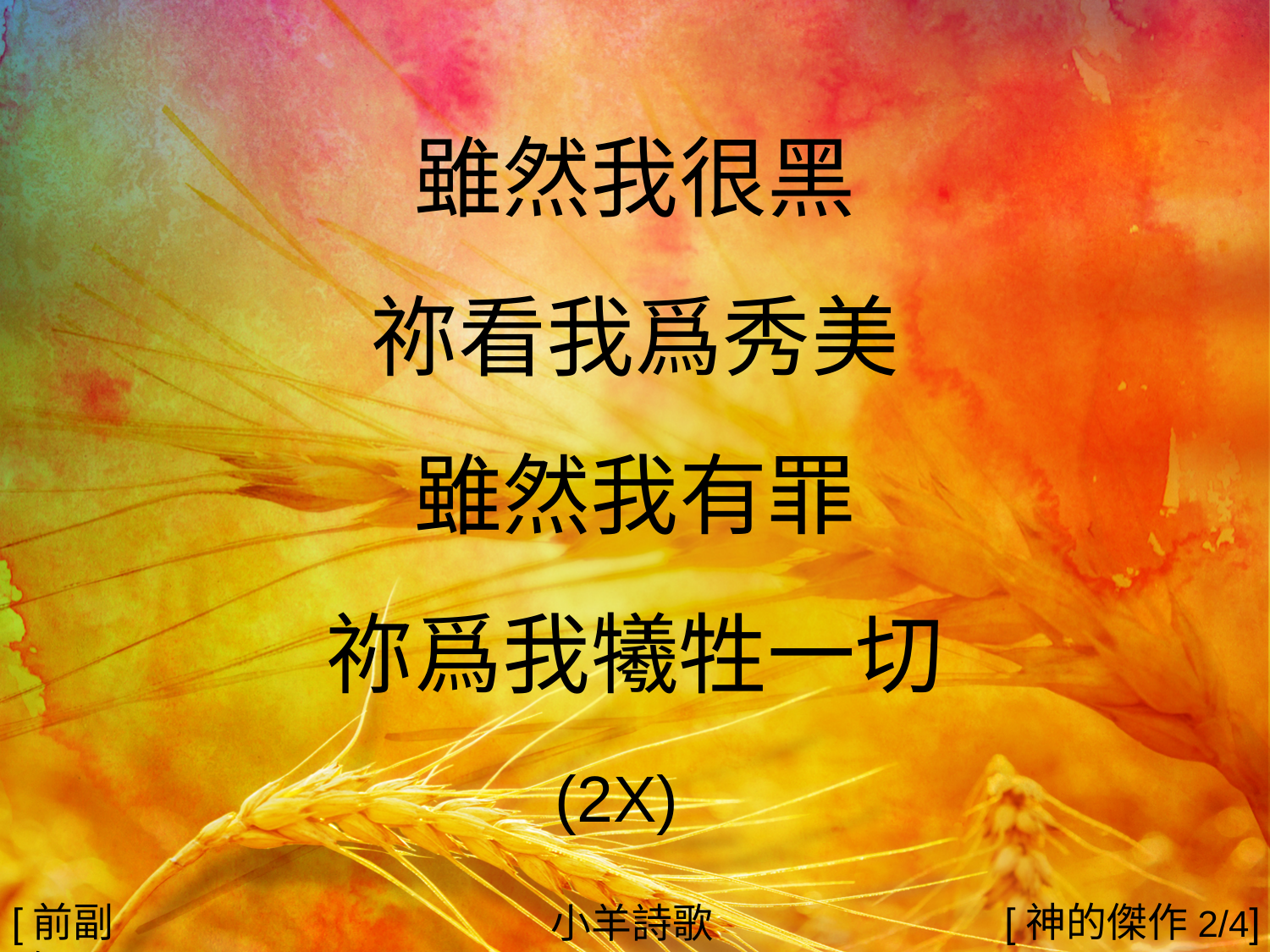

雖然我很黑

祢看我爲秀美

雖然我有罪

祢爲我犧牲一切

(2X)

#

[前副歌]
[神的傑作2/4]
小羊詩歌